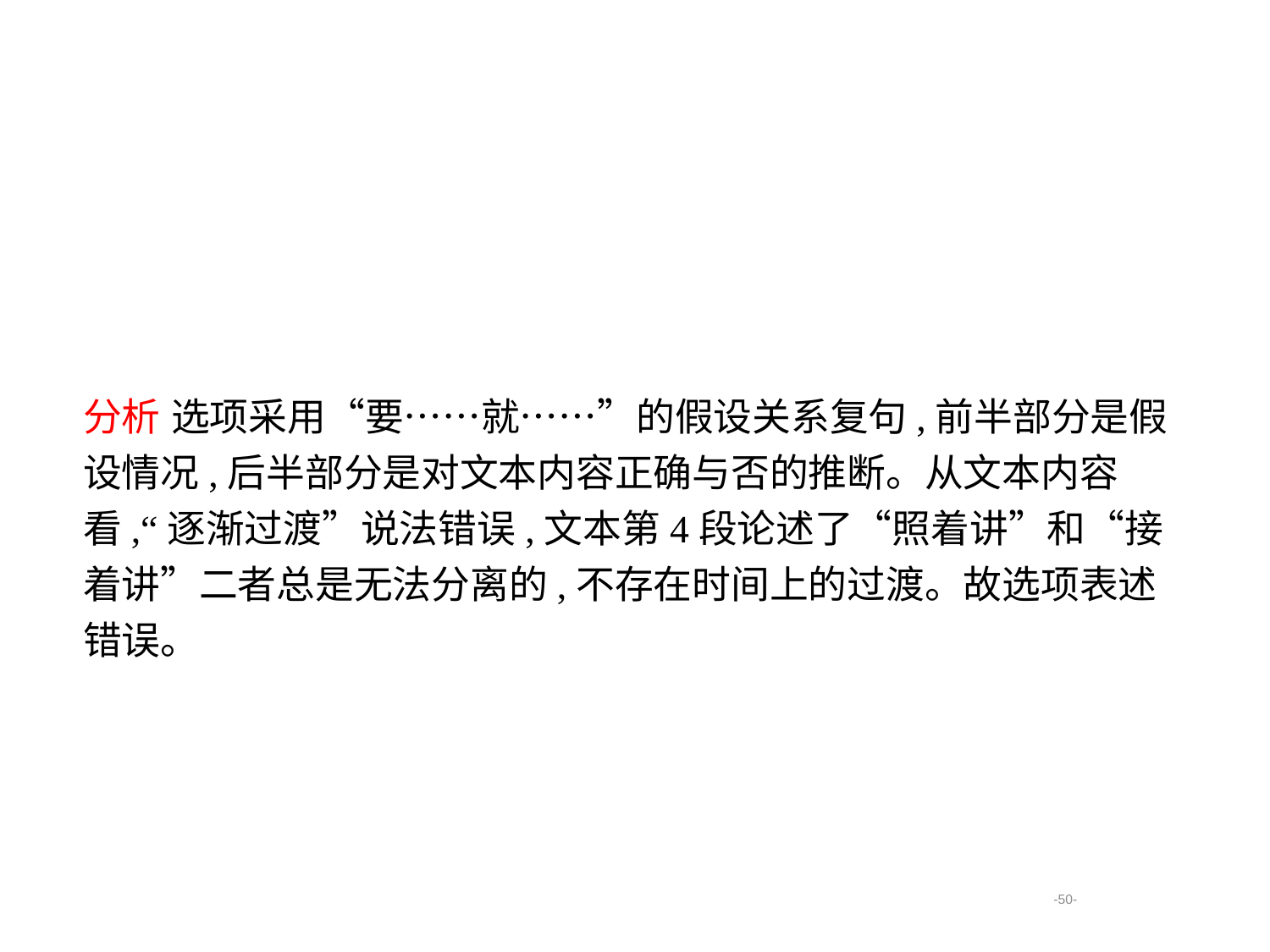

分析 选项采用“要……就……”的假设关系复句,前半部分是假设情况,后半部分是对文本内容正确与否的推断。从文本内容看,“逐渐过渡”说法错误,文本第4段论述了“照着讲”和“接着讲”二者总是无法分离的,不存在时间上的过渡。故选项表述错误。
-50-